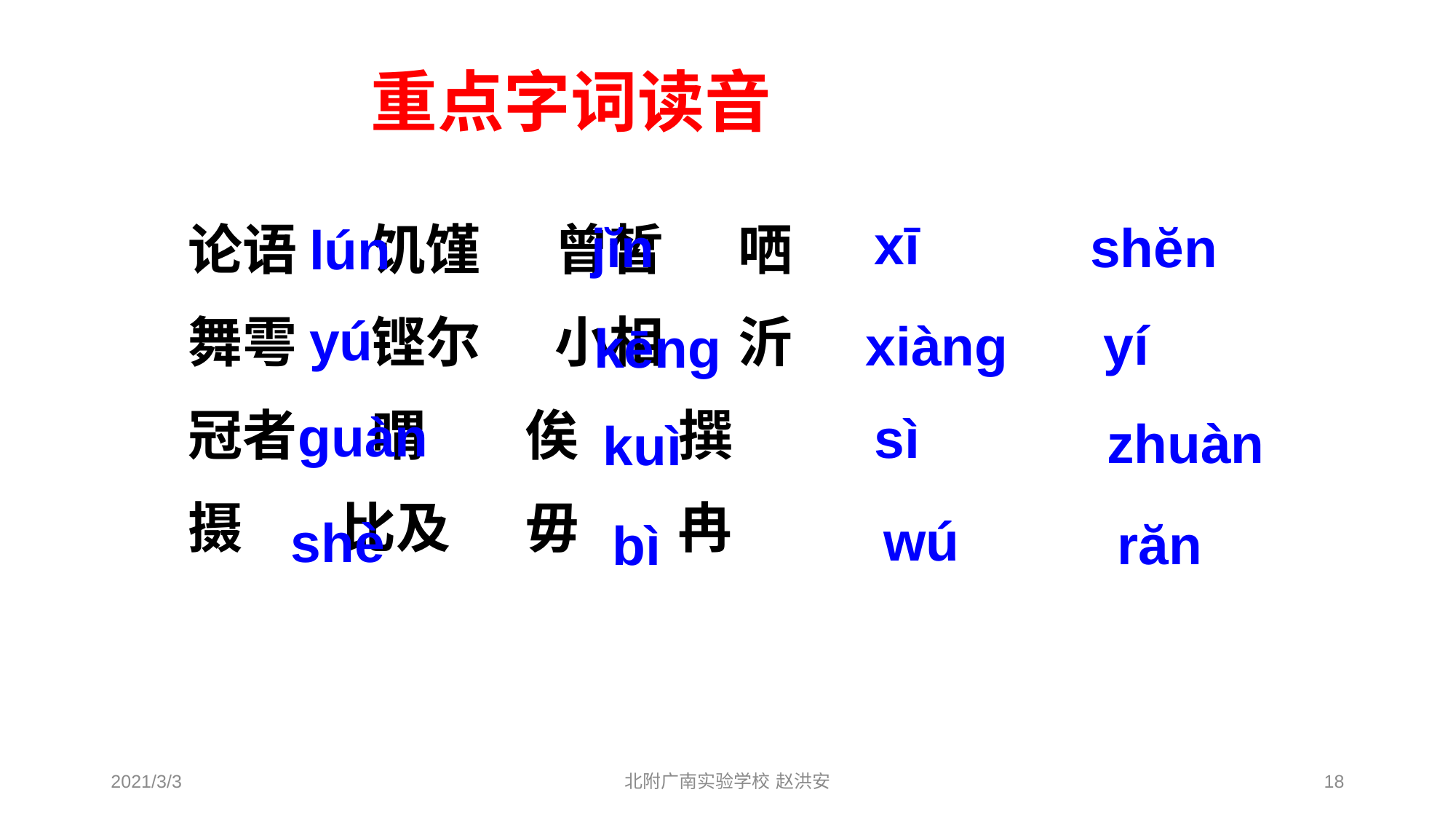

重点字词读音
xī
jĭn
shĕn
论语      饥馑      曾皙      哂
舞雩      铿尔      小相      沂
冠者      喟        俟        撰
摄        比及      毋        冉
lún
yú
yí
xiàng
kēng
guàn
sì
zhuàn
kuì
wú
shè
răn
bì
2021/3/3
北附广南实验学校 赵洪安
18